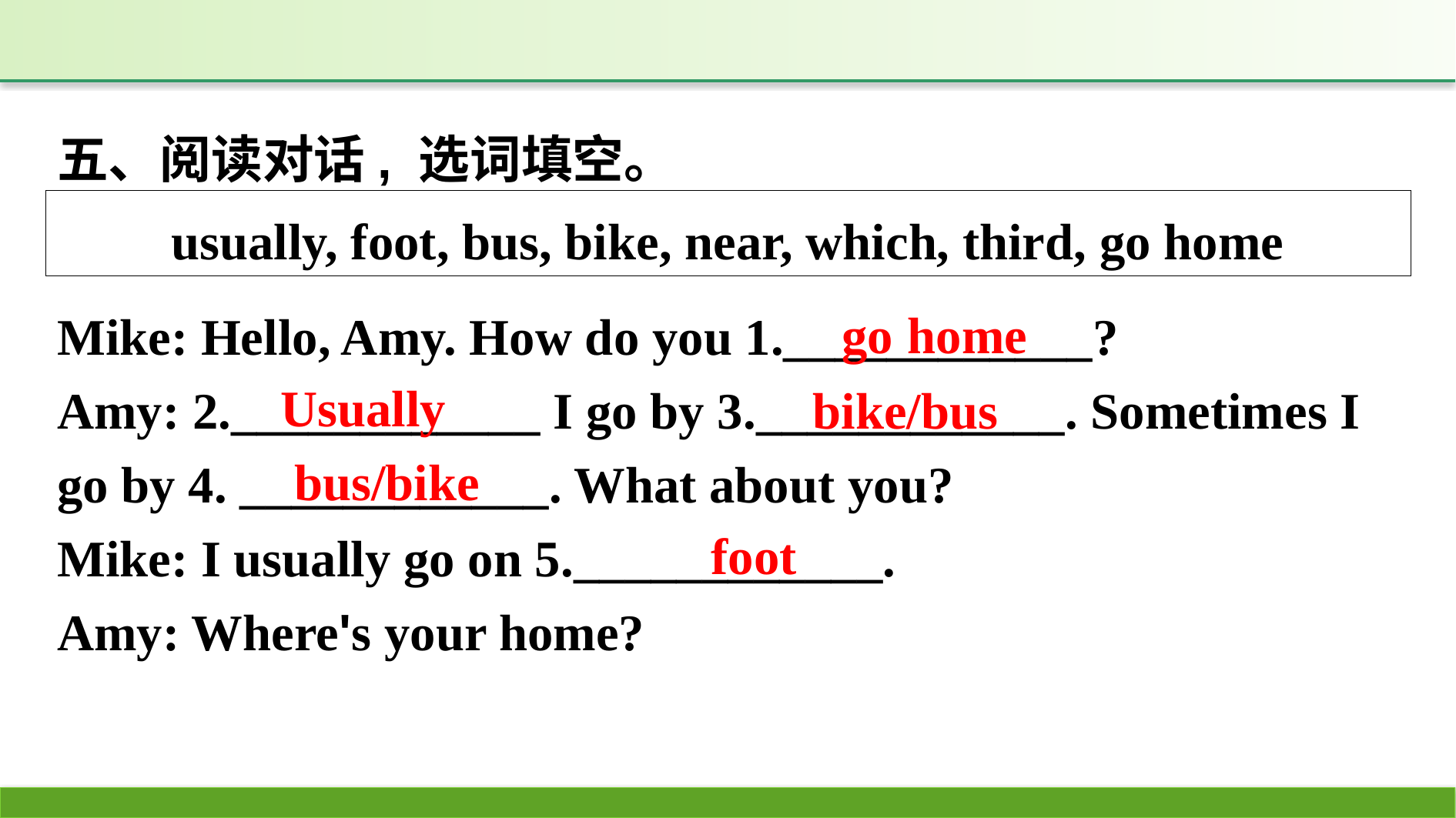

五、阅读对话, 选词填空。
usually, foot, bus, bike, near, which, third, go home
Mike: Hello, Amy. How do you 1.____________?
Amy: 2.____________ I go by 3.____________. Sometimes I go by 4. ____________. What about you?
Mike: I usually go on 5.____________.
Amy: Where's your home?
go home
Usually
bike/bus
bus/bike
foot